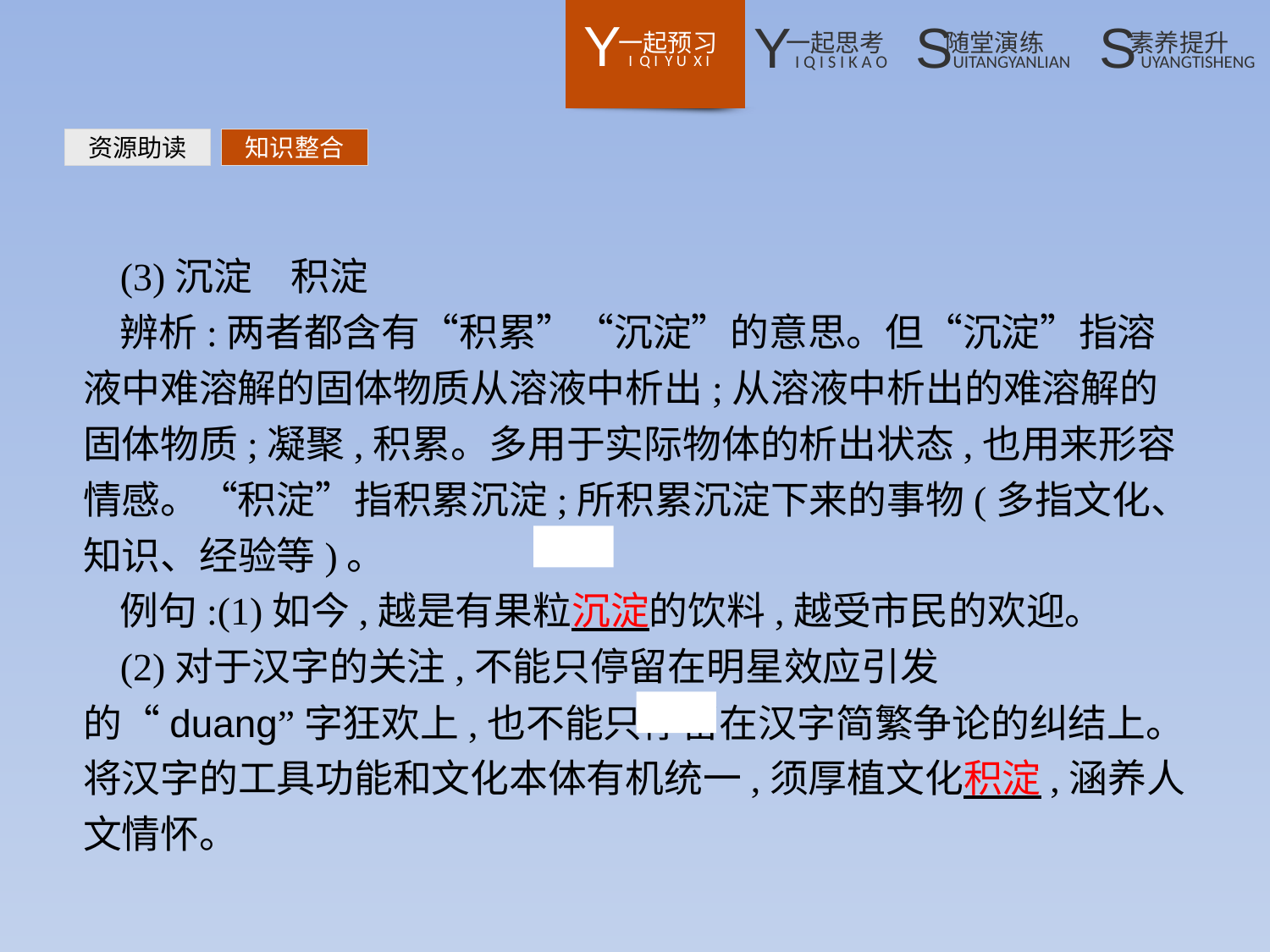

资源助读
知识整合
(3)沉淀　积淀
辨析:两者都含有“积累”“沉淀”的意思。但“沉淀”指溶液中难溶解的固体物质从溶液中析出;从溶液中析出的难溶解的固体物质;凝聚,积累。多用于实际物体的析出状态,也用来形容情感。“积淀”指积累沉淀;所积累沉淀下来的事物(多指文化、知识、经验等)。
例句:(1)如今,越是有果粒沉淀的饮料,越受市民的欢迎。
(2)对于汉字的关注,不能只停留在明星效应引发的“duang”字狂欢上,也不能只停留在汉字简繁争论的纠结上。将汉字的工具功能和文化本体有机统一,须厚植文化积淀,涵养人文情怀。